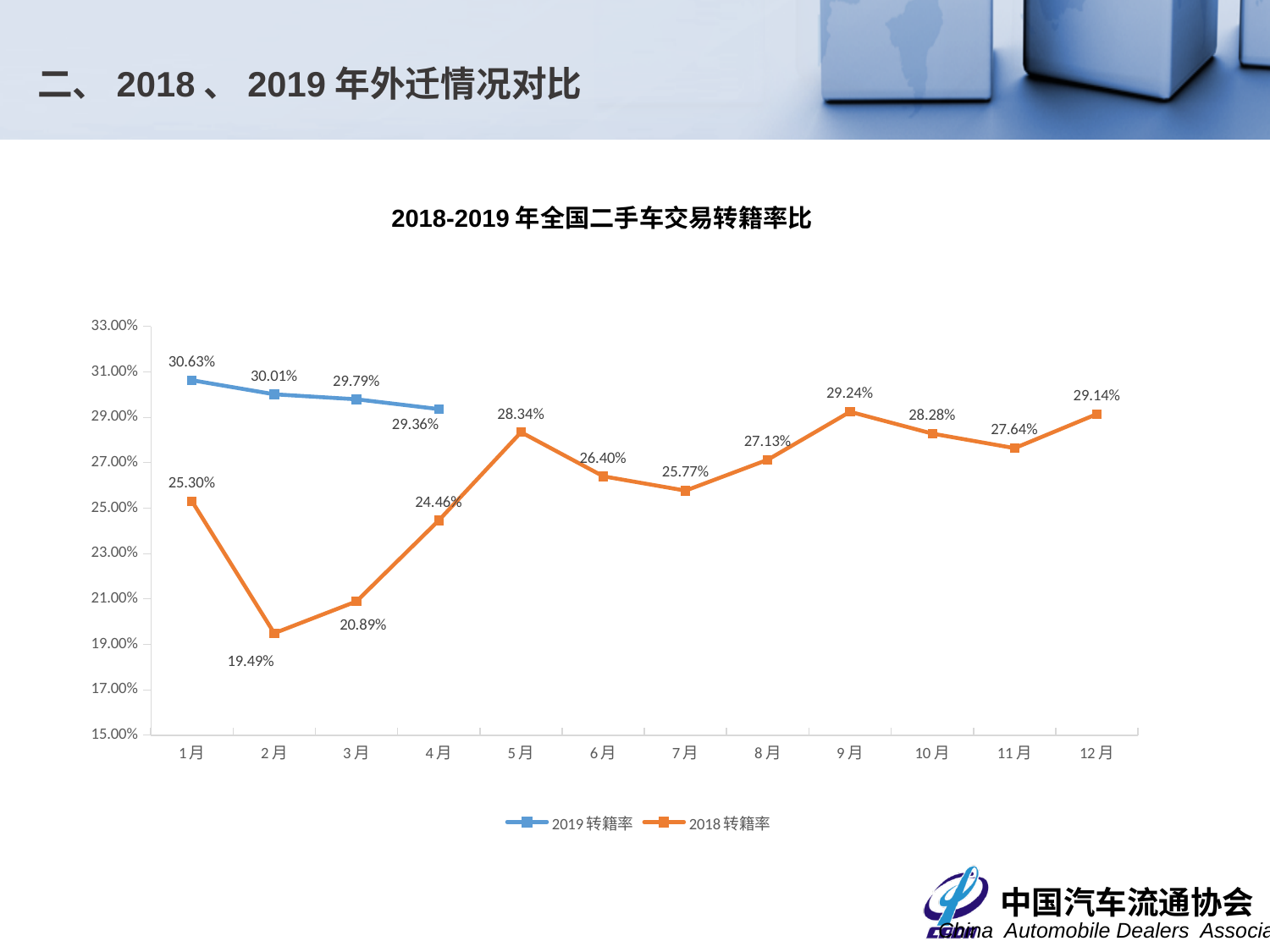

# 二、2018、2019年外迁情况对比
2018-2019年全国二手车交易转籍率比

### Chart

| Category | 2019转籍率 | 2018转籍率 |
|---|---|---|
| 1月 | 0.3063 | 0.253 |
| 2月 | 0.3001 | 0.1949 |
| 3月 | 0.2979 | 0.2089 |
| 4月 | 0.2936 | 0.2446 |
| 5月 | None | 0.2834 |
| 6月 | None | 0.264 |
| 7月 | None | 0.2577 |
| 8月 | None | 0.2713 |
| 9月 | None | 0.2924 |
| 10月 | None | 0.2828 |
| 11月 | None | 0.2764 |
| 12月 | None | 0.2914 |